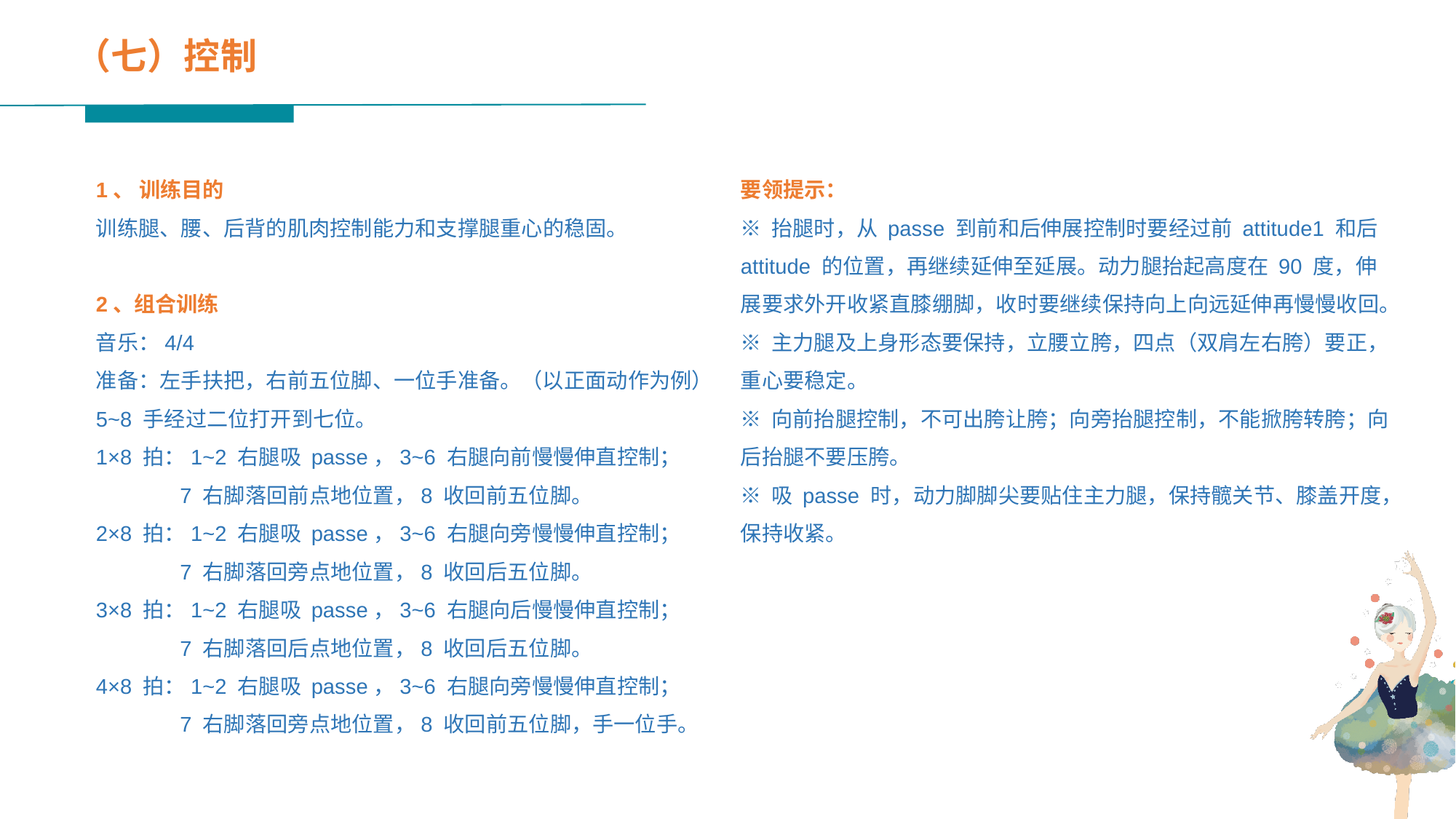

（七）控制

1、 训练目的
训练腿、腰、后背的肌肉控制能力和支撑腿重心的稳固。

2、组合训练
音乐：4/4
准备：左手扶把，右前五位脚、一位手准备。（以正面动作为例）
5~8 手经过二位打开到七位。
1×8 拍：1~2 右腿吸 passe，3~6 右腿向前慢慢伸直控制；
              7 右脚落回前点地位置，8 收回前五位脚。
2×8 拍：1~2 右腿吸 passe，3~6 右腿向旁慢慢伸直控制；
              7 右脚落回旁点地位置，8 收回后五位脚。
3×8 拍：1~2 右腿吸 passe，3~6 右腿向后慢慢伸直控制；
              7 右脚落回后点地位置，8 收回后五位脚。
4×8 拍：1~2 右腿吸 passe，3~6 右腿向旁慢慢伸直控制；
              7 右脚落回旁点地位置，8 收回前五位脚，手一位手。
要领提示：
※ 抬腿时，从 passe 到前和后伸展控制时要经过前 attitude1 和后 attitude 的位置，再继续延伸至延展。动力腿抬起高度在 90 度，伸展要求外开收紧直膝绷脚，收时要继续保持向上向远延伸再慢慢收回。
※ 主力腿及上身形态要保持，立腰立胯，四点（双肩左右胯）要正，重心要稳定。
※ 向前抬腿控制，不可出胯让胯；向旁抬腿控制，不能掀胯转胯；向后抬腿不要压胯。
※ 吸 passe 时，动力脚脚尖要贴住主力腿，保持髋关节、膝盖开度，保持收紧。